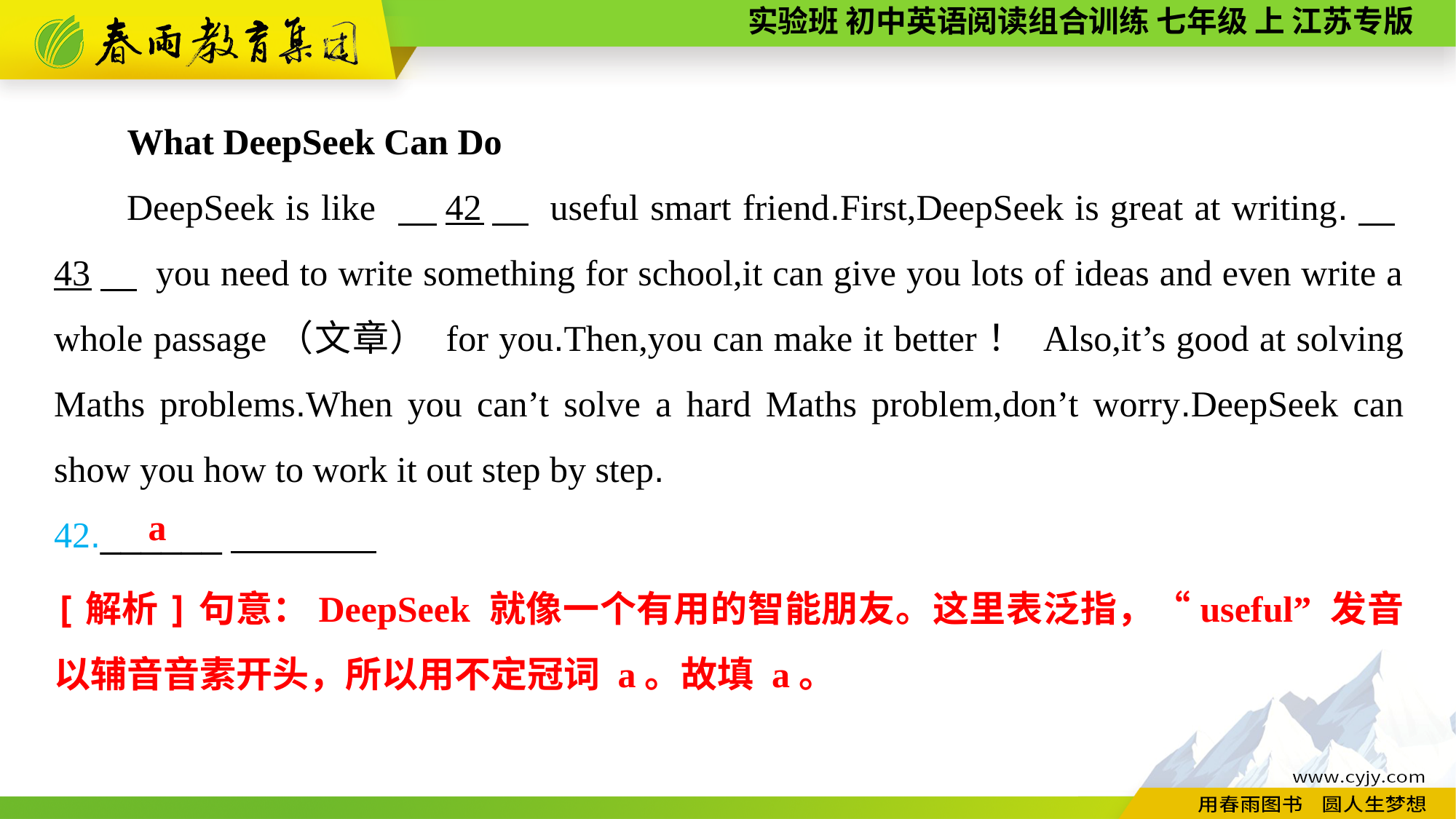

What DeepSeek Can Do
DeepSeek is like 　42　 useful smart friend.First,DeepSeek is great at writing.　43　 you need to write something for school,it can give you lots of ideas and even write a whole passage（文章） for you.Then,you can make it better！ Also,it’s good at solving Maths problems.When you can’t solve a hard Maths problem,don’t worry.DeepSeek can show you how to work it out step by step.
42.______
a
[解析]句意：DeepSeek 就像一个有用的智能朋友。这里表泛指，“useful” 发音以辅音音素开头，所以用不定冠词 a。故填 a。